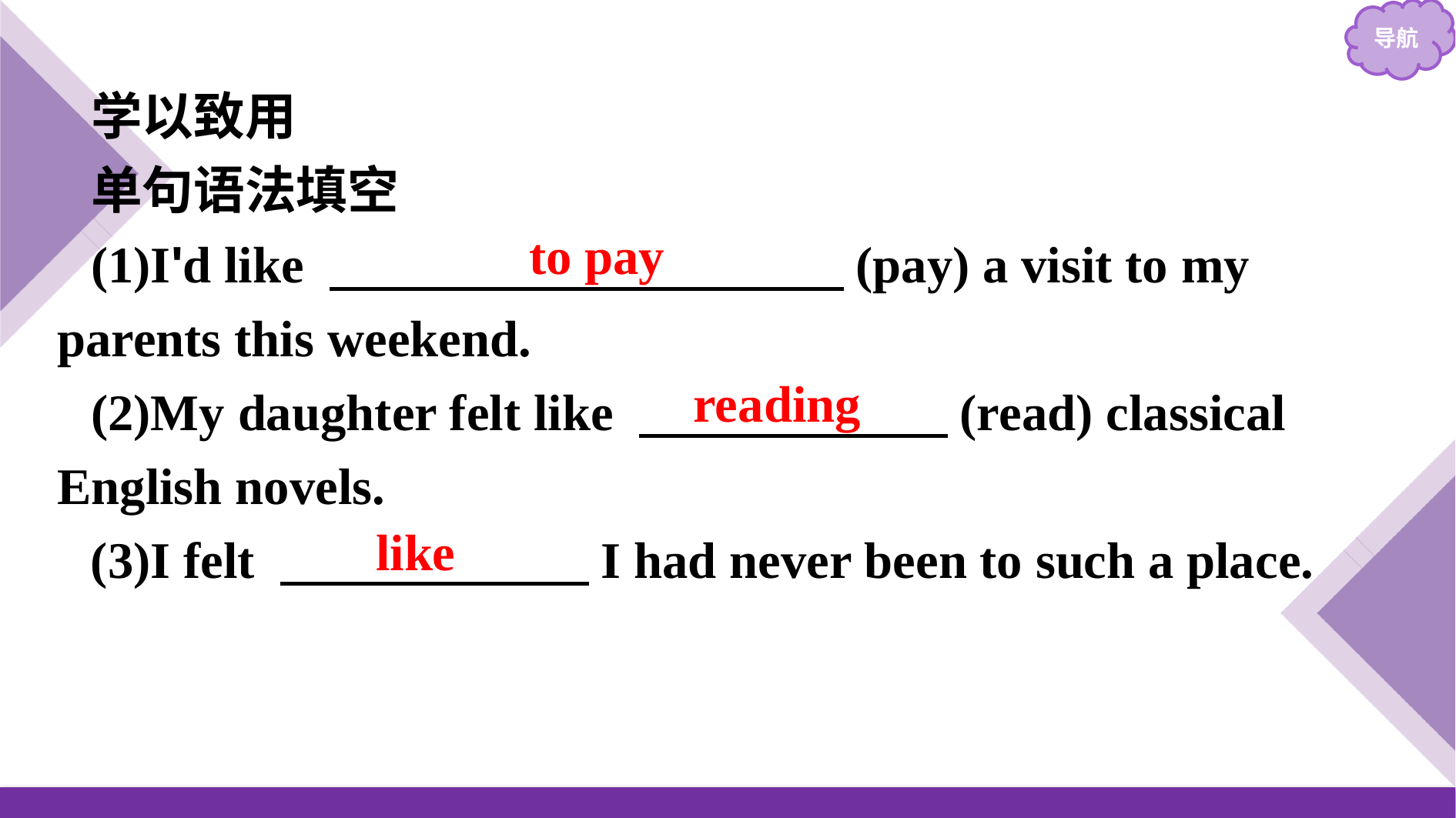

学以致用
单句语法填空
(1)I'd like 　　　　　　　　　　(pay) a visit to my parents this weekend.
(2)My daughter felt like 　　　　　　(read) classical English novels.
(3)I felt 　　　　　　I had never been to such a place.
to pay
reading
like